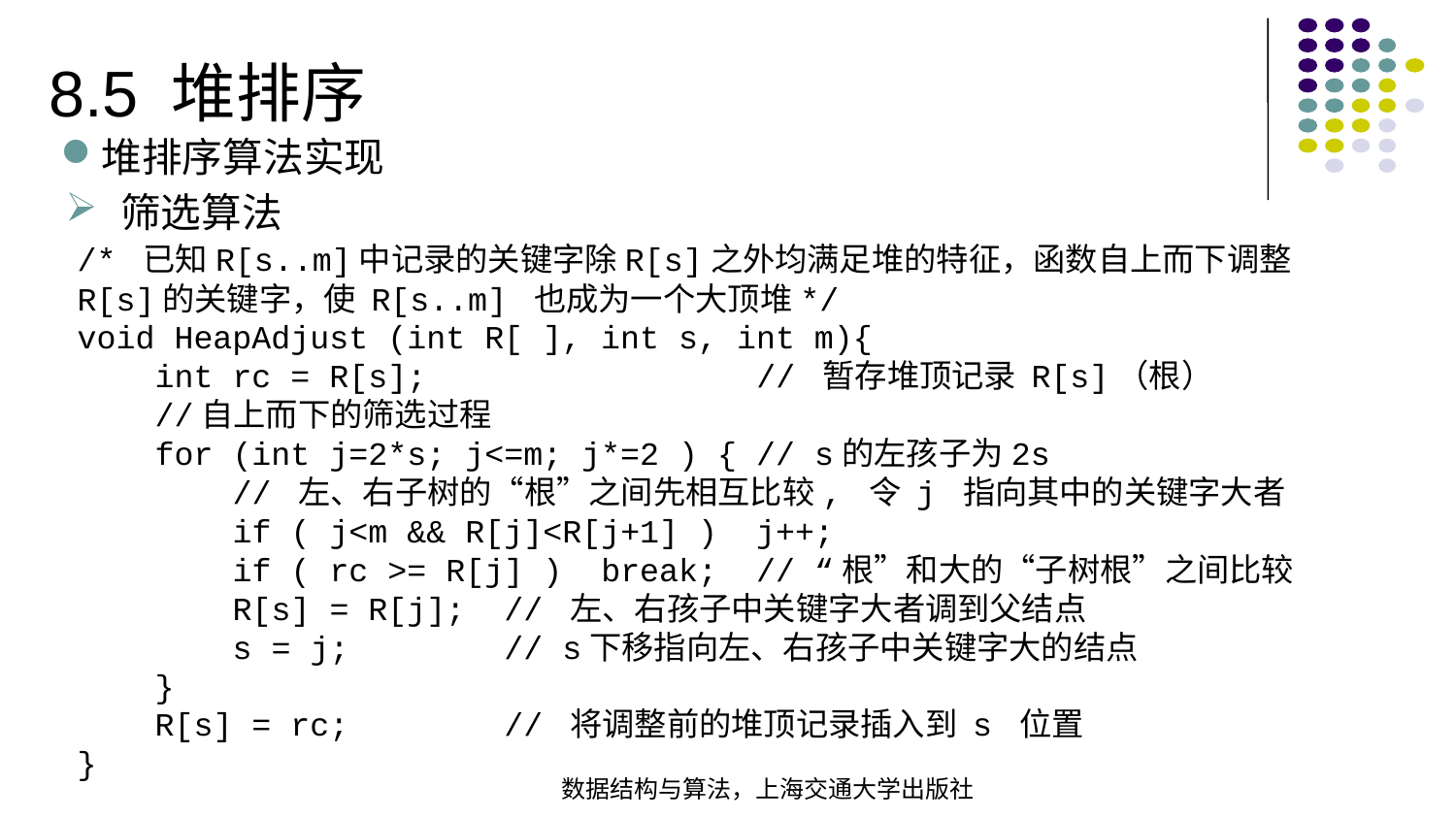

8.5 堆排序
堆排序算法实现
筛选算法
/* 已知R[s..m]中记录的关键字除R[s]之外均满足堆的特征，函数自上而下调整R[s]的关键字，使 R[s..m] 也成为一个大顶堆*/void HeapAdjust (int R[ ], int s, int m){    int rc = R[s];                 // 暂存堆顶记录 R[s]（根）    //自上而下的筛选过程    for (int j=2*s; j<=m; j*=2 ) { // s的左孩子为2s        // 左、右子树的“根”之间先相互比较, 令 j 指向其中的关键字大者        if ( j<m && R[j]<R[j+1] )  j++;                if ( rc >= R[j] )  break;  // “根”和大的“子树根”之间比较        R[s] = R[j];  // 左、右孩子中关键字大者调到父结点        s = j;        // s下移指向左、右孩子中关键字大的结点    }    R[s] = rc;        // 将调整前的堆顶记录插入到 s 位置
}